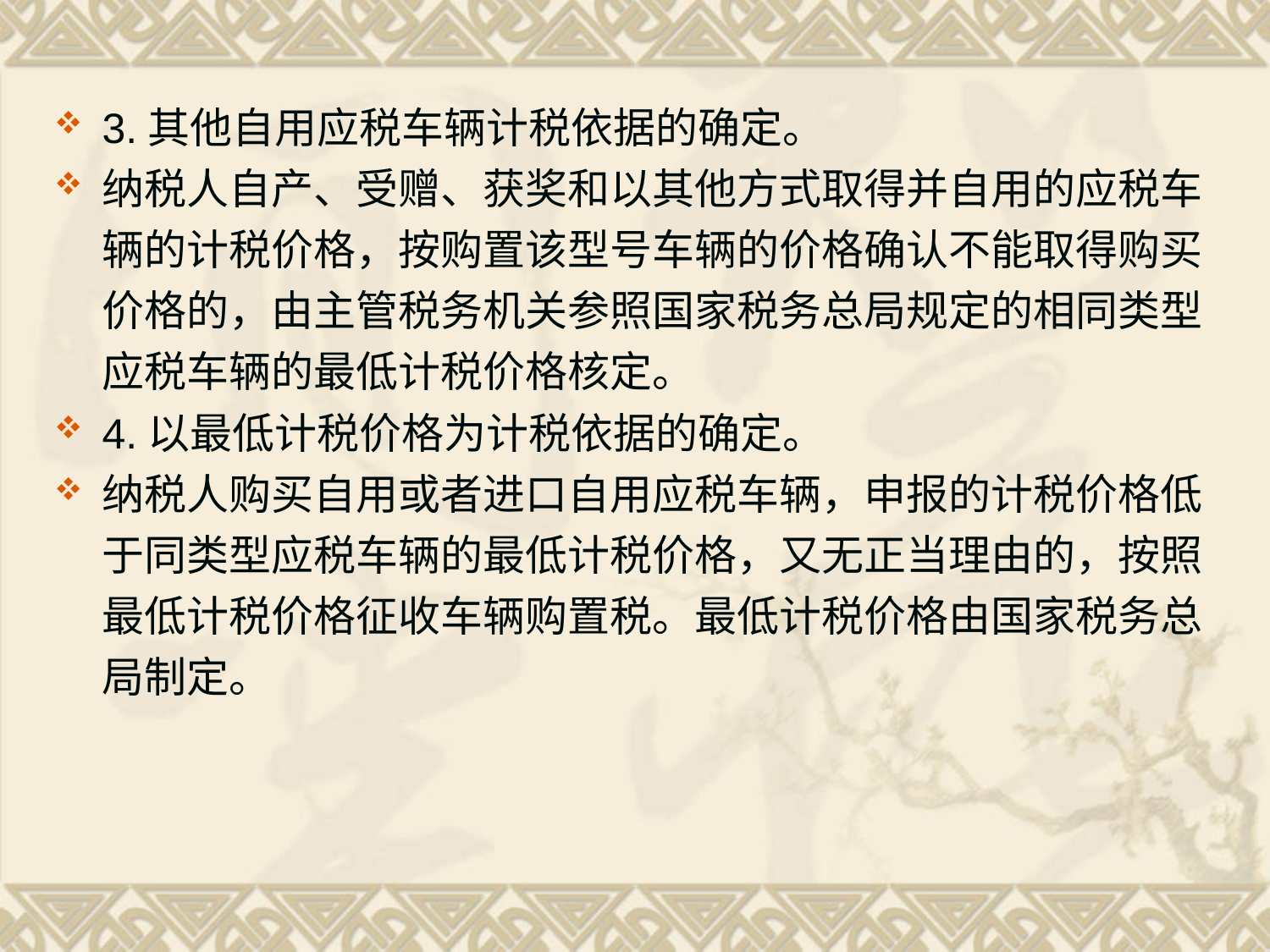

#
3.其他自用应税车辆计税依据的确定。
纳税人自产、受赠、获奖和以其他方式取得并自用的应税车辆的计税价格，按购置该型号车辆的价格确认不能取得购买价格的，由主管税务机关参照国家税务总局规定的相同类型应税车辆的最低计税价格核定。
4.以最低计税价格为计税依据的确定。
纳税人购买自用或者进口自用应税车辆，申报的计税价格低于同类型应税车辆的最低计税价格，又无正当理由的，按照最低计税价格征收车辆购置税。最低计税价格由国家税务总局制定。